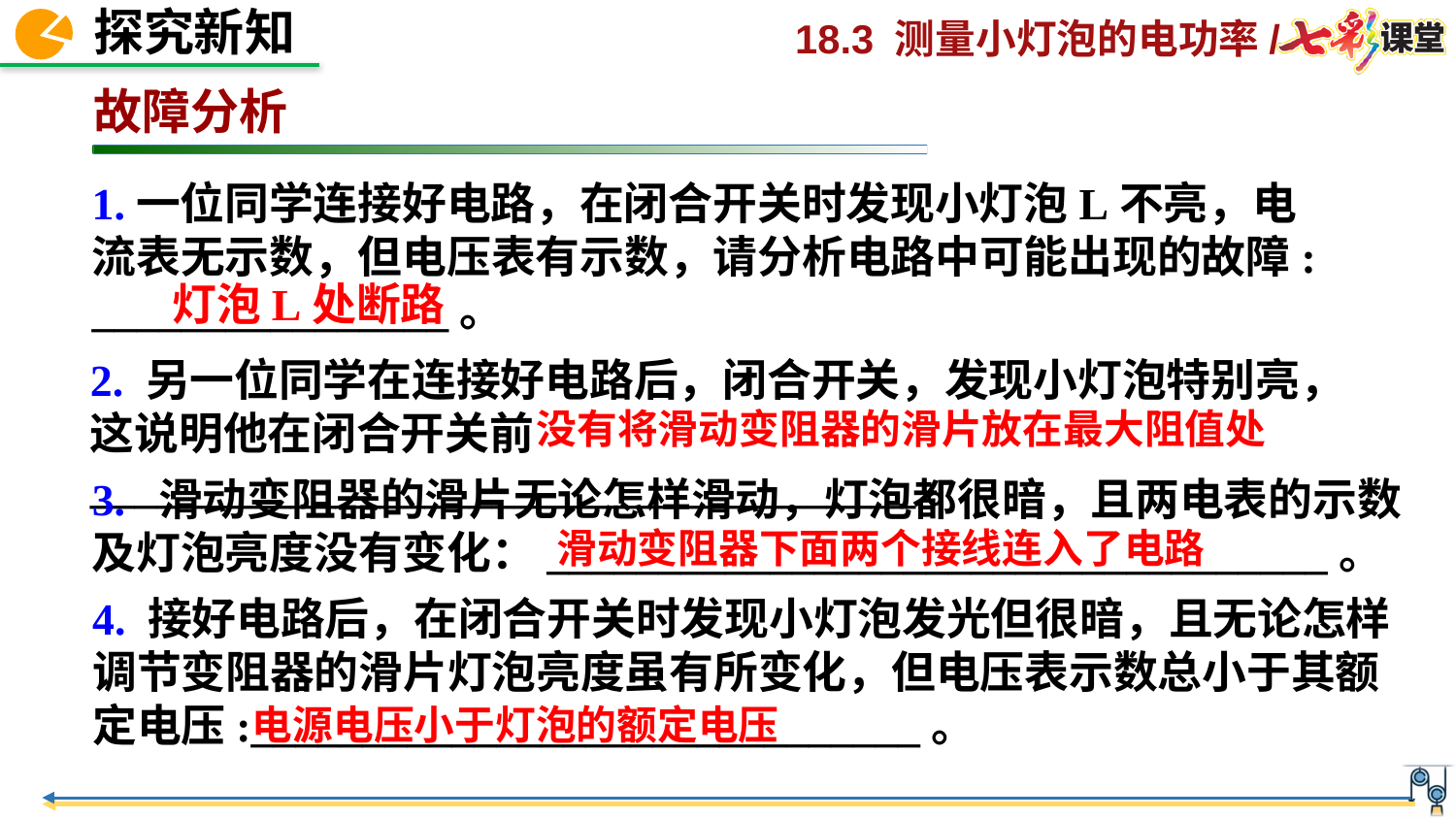

故障分析
1.一位同学连接好电路，在闭合开关时发现小灯泡L不亮，电流表无示数，但电压表有示数，请分析电路中可能出现的故障:________________。
灯泡L处断路
2. 另一位同学在连接好电路后，闭合开关，发现小灯泡特别亮，这说明他在闭合开关前_____________________________________。
没有将滑动变阻器的滑片放在最大阻值处
3.  滑动变阻器的滑片无论怎样滑动，灯泡都很暗，且两电表的示数及灯泡亮度没有变化：___________________________________。
滑动变阻器下面两个接线连入了电路
4. 接好电路后，在闭合开关时发现小灯泡发光但很暗，且无论怎样调节变阻器的滑片灯泡亮度虽有所变化，但电压表示数总小于其额定电压:______________________________。
电源电压小于灯泡的额定电压